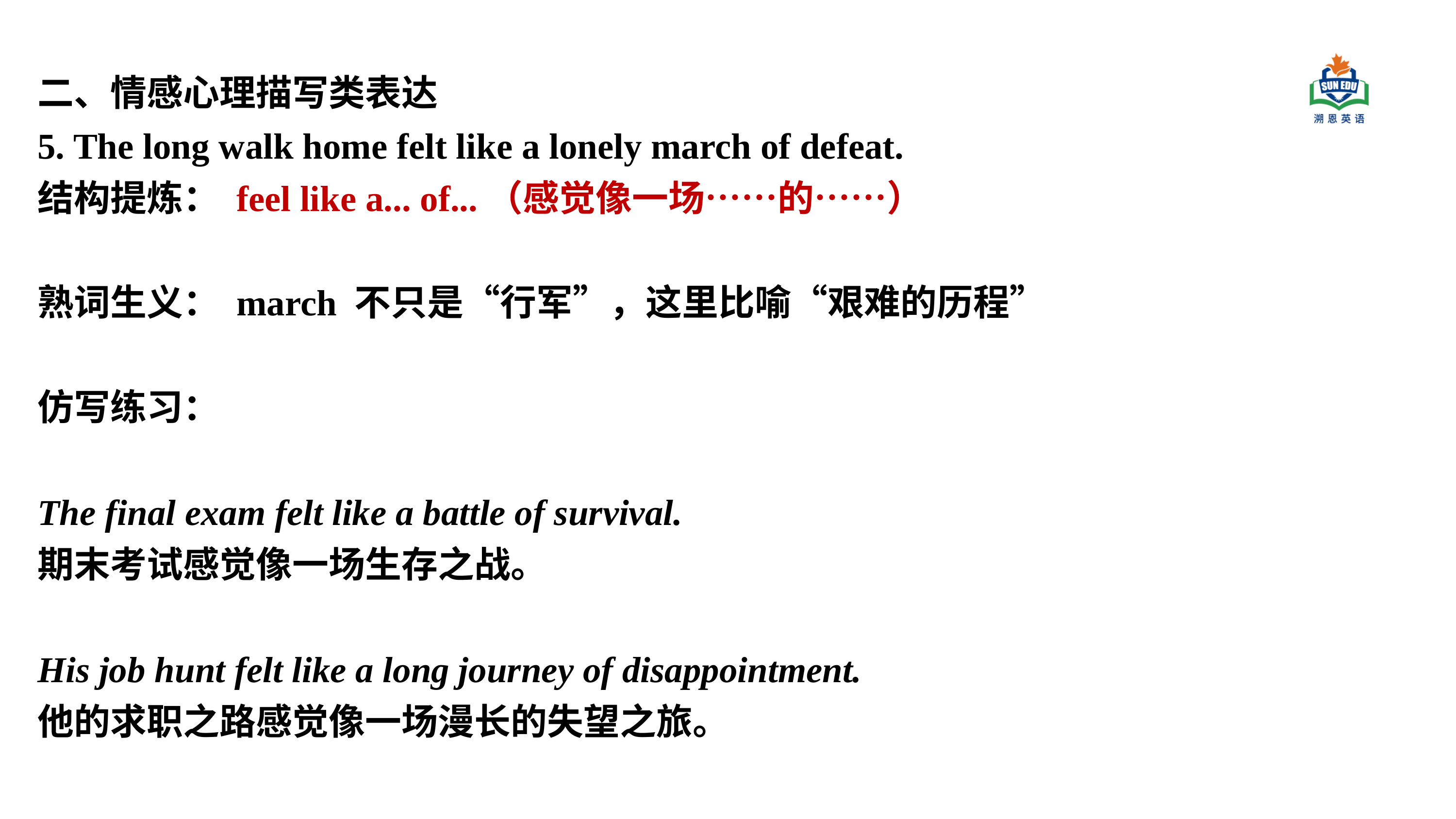

二、情感心理描写类表达
5. The long walk home felt like a lonely march of defeat.
结构提炼： feel like a... of...（感觉像一场……的……）

熟词生义： march 不只是“行军”，这里比喻“艰难的历程”

仿写练习：

The final exam felt like a battle of survival.
期末考试感觉像一场生存之战。

His job hunt felt like a long journey of disappointment.
他的求职之路感觉像一场漫长的失望之旅。